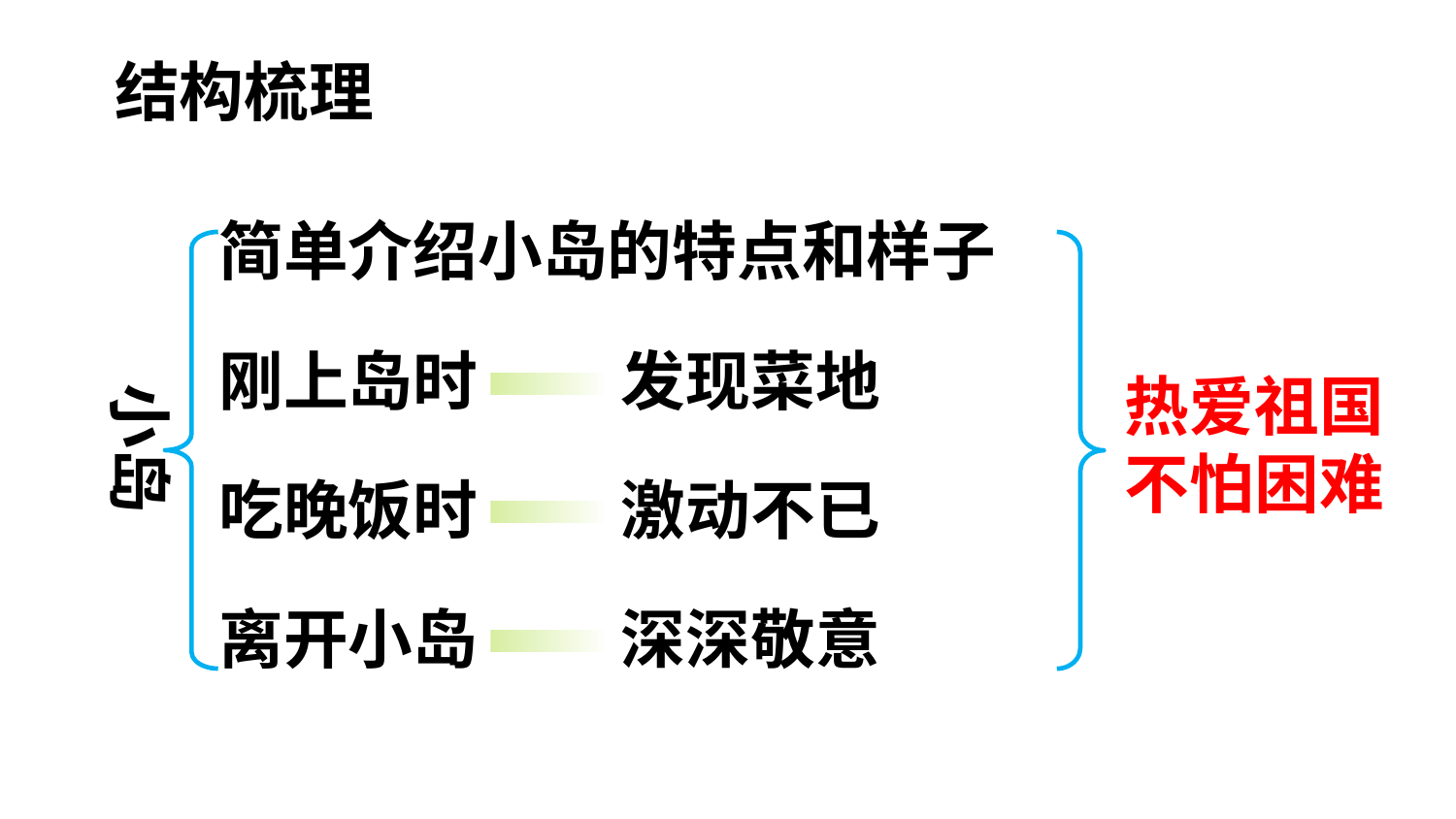

# 结构梳理
简单介绍小岛的特点和样子

小岛
刚上岛时
发现菜地
热爱祖国
不怕困难

吃晚饭时
激动不已

离开小岛
深深敬意